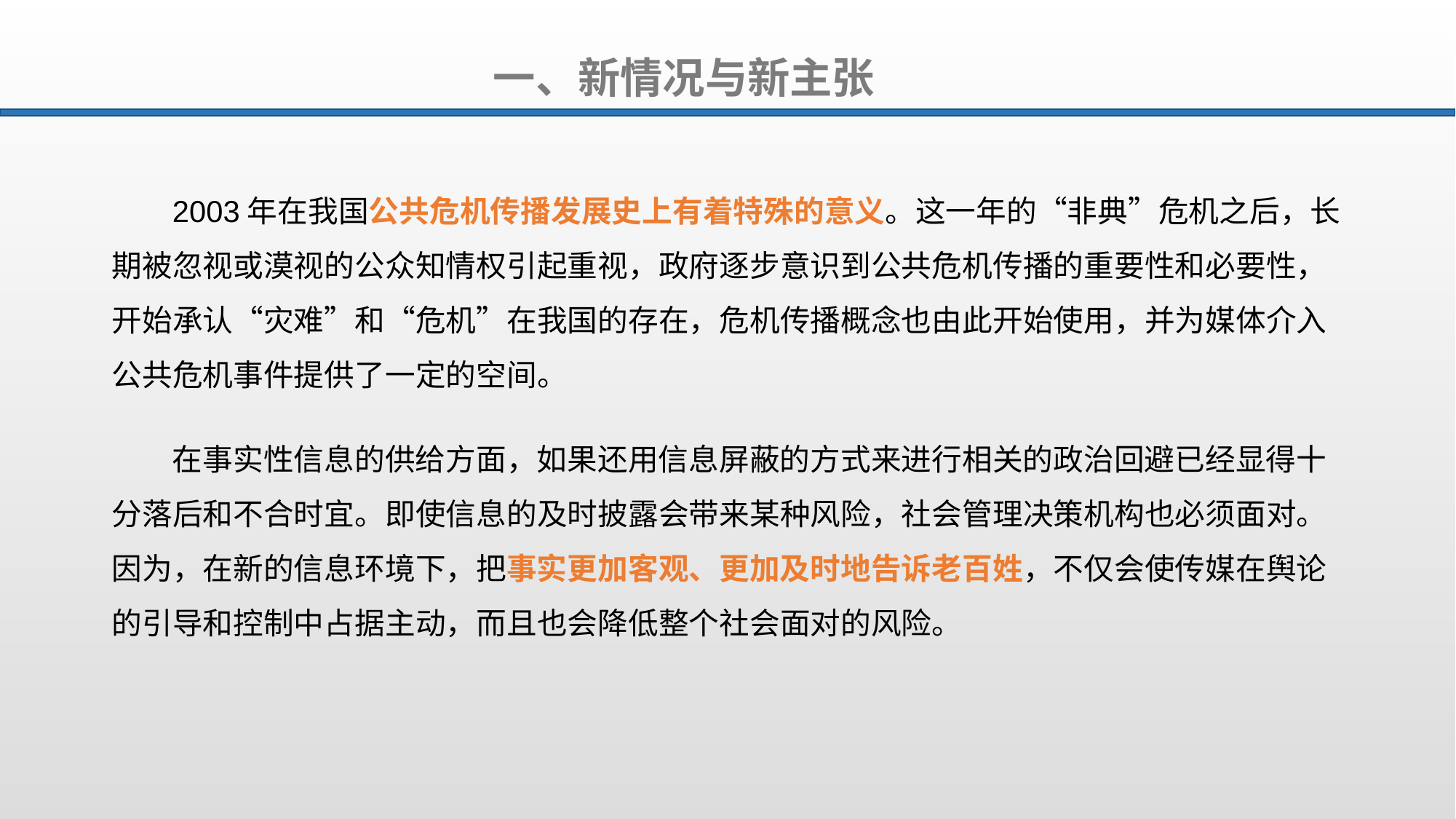

一、新情况与新主张

2003年在我国公共危机传播发展史上有着特殊的意义。这一年的“非典”危机之后，长期被忽视或漠视的公众知情权引起重视，政府逐步意识到公共危机传播的重要性和必要性，开始承认“灾难”和“危机”在我国的存在，危机传播概念也由此开始使用，并为媒体介入公共危机事件提供了一定的空间。
在事实性信息的供给方面，如果还用信息屏蔽的方式来进行相关的政治回避已经显得十分落后和不合时宜。即使信息的及时披露会带来某种风险，社会管理决策机构也必须面对。因为，在新的信息环境下，把事实更加客观、更加及时地告诉老百姓，不仅会使传媒在舆论的引导和控制中占据主动，而且也会降低整个社会面对的风险。